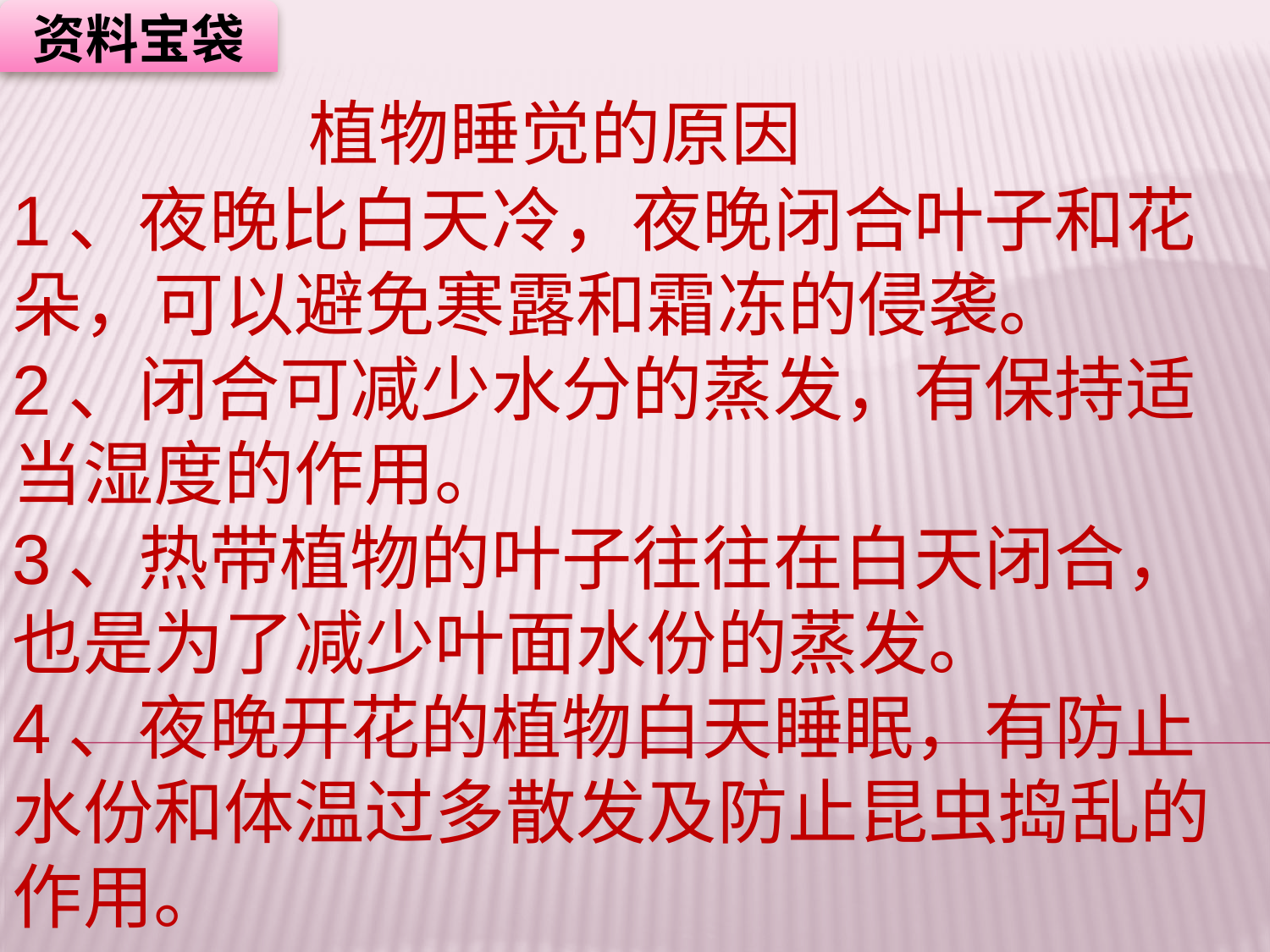

资料宝袋
                植物睡觉的原因
1、夜晚比白天冷，夜晚闭合叶子和花朵，可以避免寒露和霜冻的侵袭。
2、闭合可减少水分的蒸发，有保持适当湿度的作用。
3、热带植物的叶子往往在白天闭合，也是为了减少叶面水份的蒸发。
4、夜晚开花的植物白天睡眠，有防止水份和体温过多散发及防止昆虫捣乱的作用。